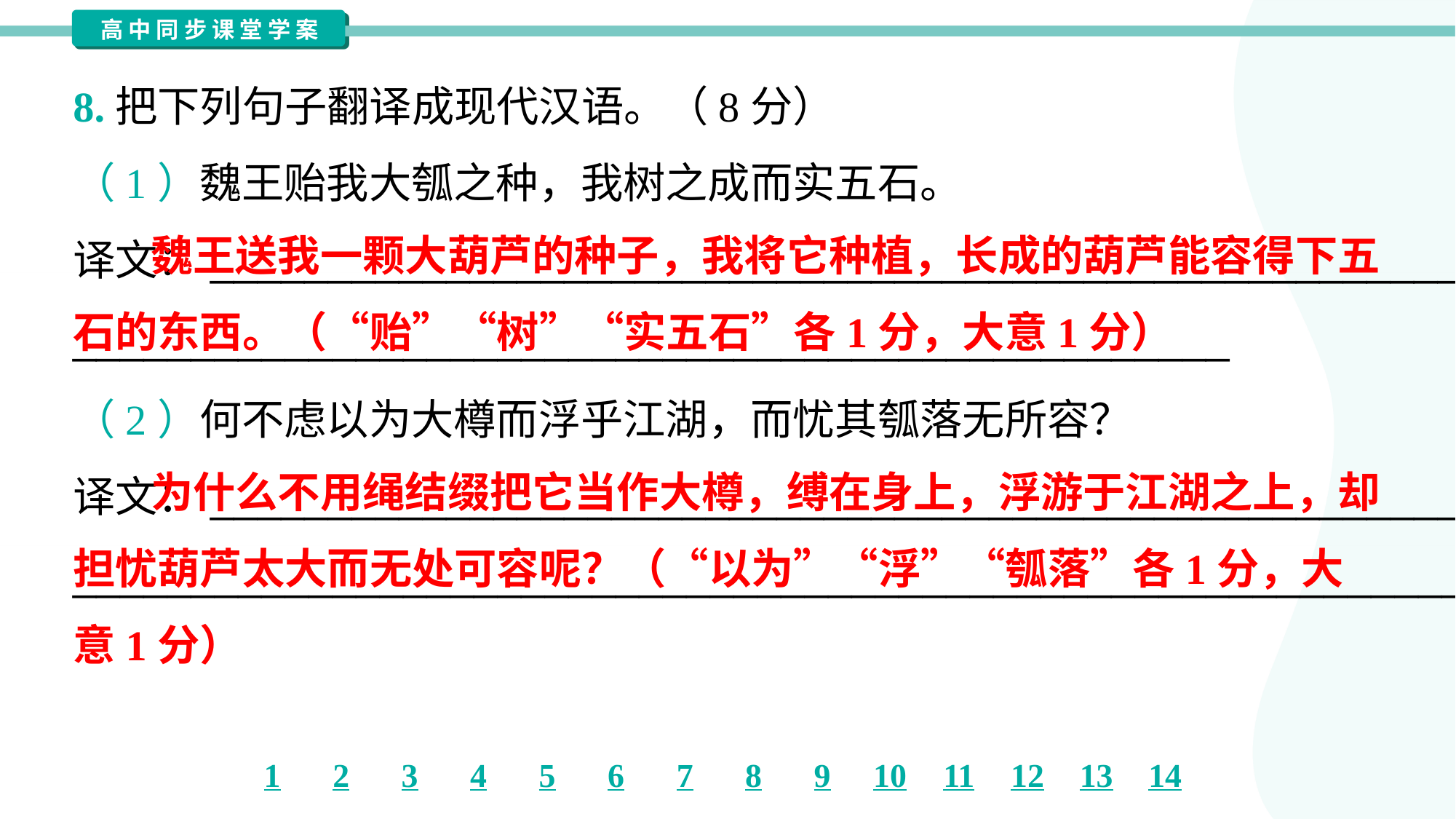

8.把下列句子翻译成现代汉语。（8分）
（1）魏王贻我大瓠之种，我树之成而实五石。
译文：_______________________________________________________
_________________________________________________
       魏王送我一颗大葫芦的种子，我将它种植，长成的葫芦能容得下五石的东西。（“贻”“树”“实五石”各1分，大意1分）
（2）何不虑以为大樽而浮乎江湖，而忧其瓠落无所容？
译文：_______________________________________________________
_____________________________________________________________
       为什么不用绳结缀把它当作大樽，缚在身上，浮游于江湖之上，却担忧葫芦太大而无处可容呢？（“以为”“浮”“瓠落”各1分，大意1分）